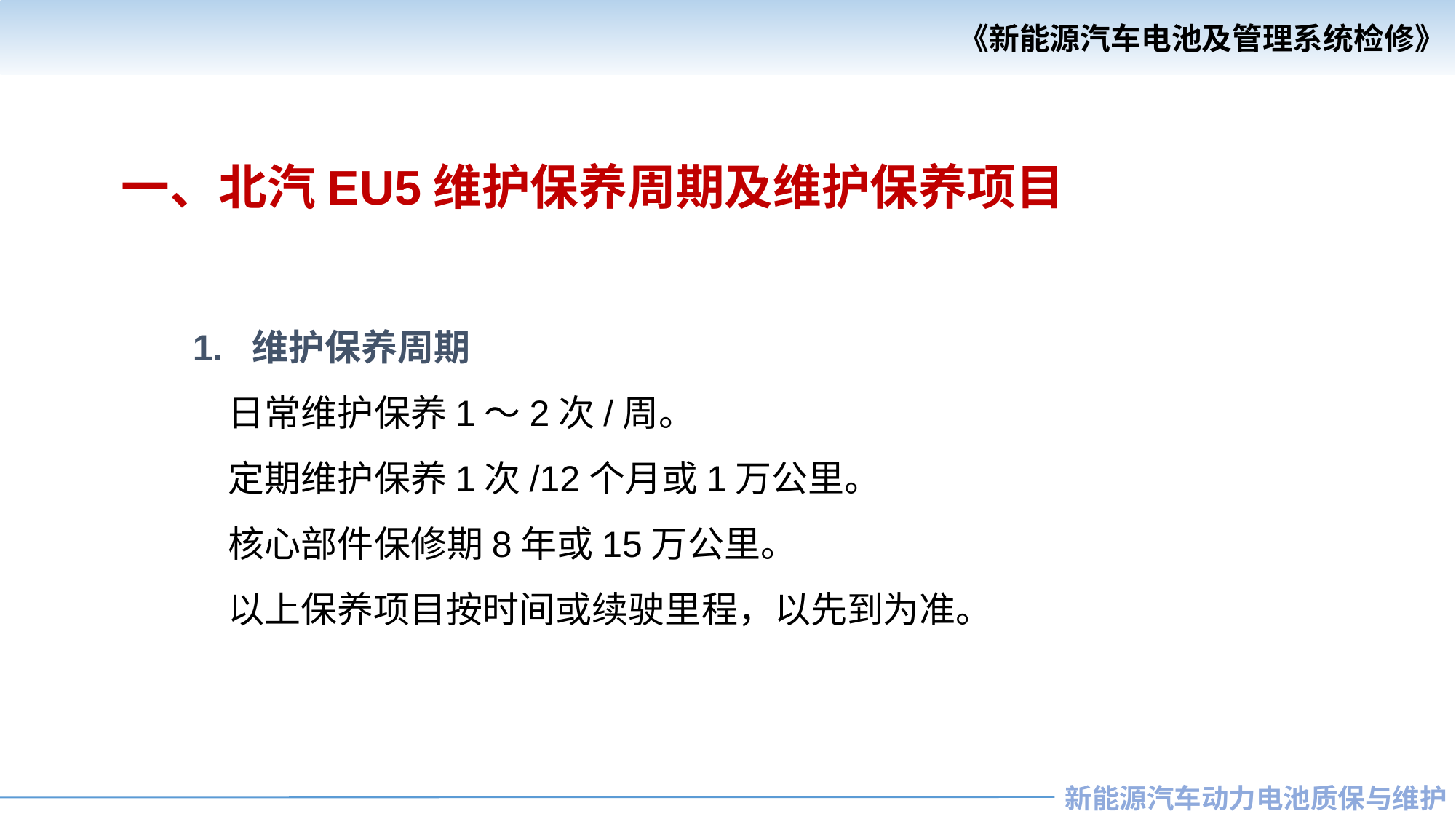

一、北汽EU5维护保养周期及维护保养项目

       1.  维护保养周期
            日常维护保养1～2次/周。
            定期维护保养1次/12个月或1万公里。
            核心部件保修期8年或15万公里。
            以上保养项目按时间或续驶里程，以先到为准。